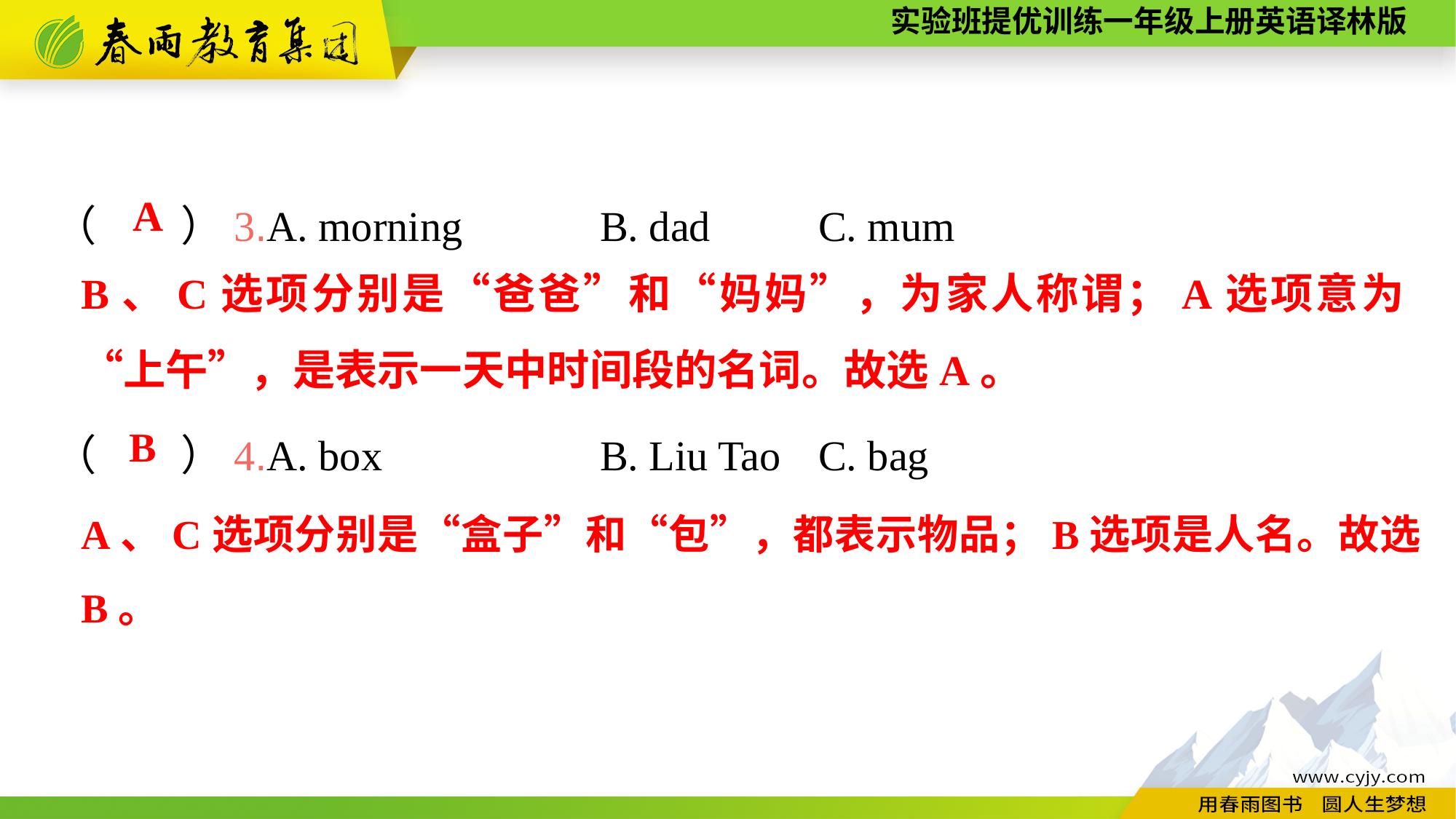

（　　）3.A. morning		B. dad	C. mum

（　　）4.A. box		B. Liu Tao	C. bag
A
B、C选项分别是“爸爸”和“妈妈”，为家人称谓；A选项意为“上午”，是表示一天中时间段的名词。故选A。
B
A、C选项分别是“盒子”和“包”，都表示物品；B选项是人名。故选B。